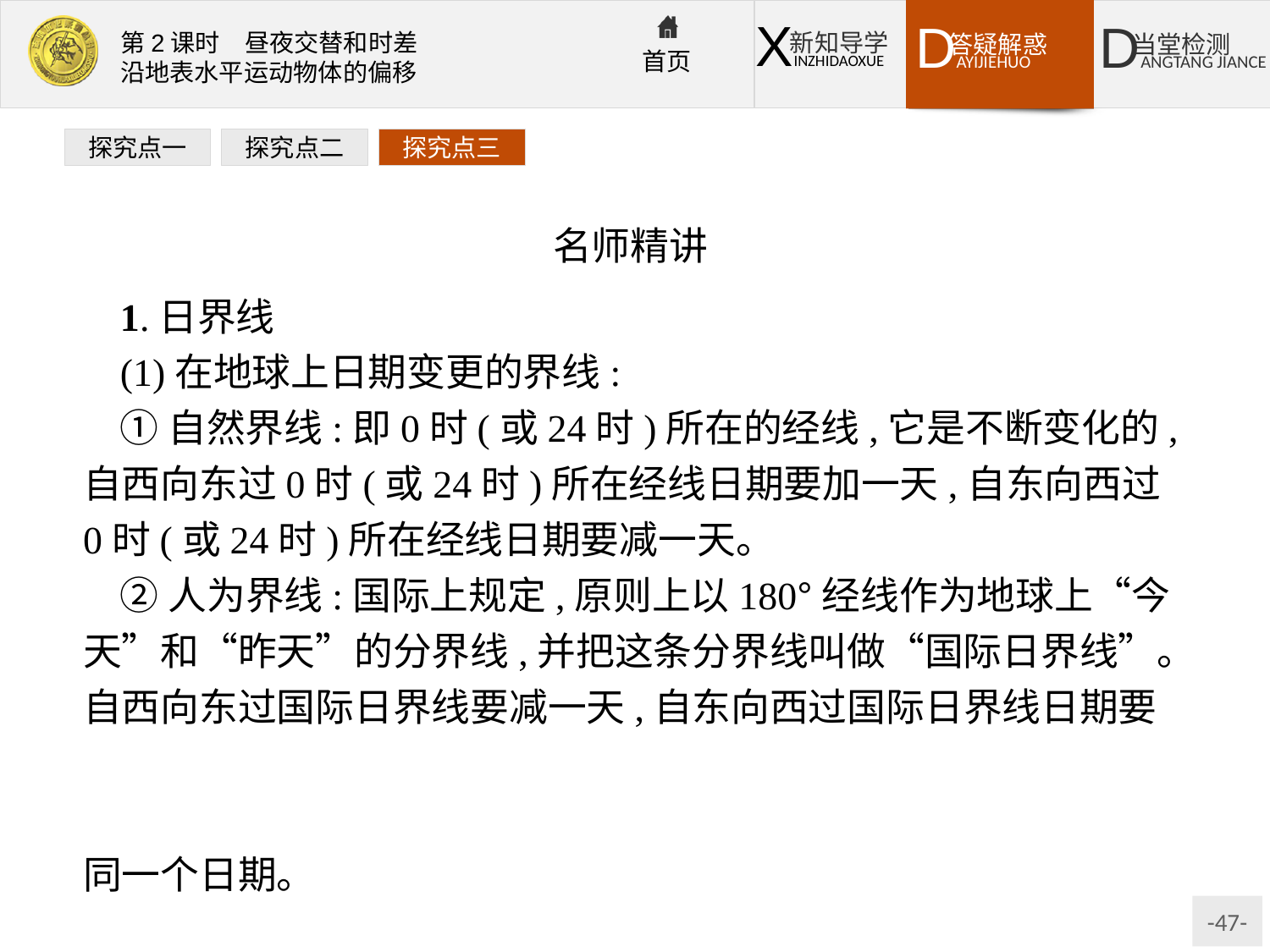

探究点一
探究点二
探究点三
名师精讲
1.日界线
(1)在地球上日期变更的界线:
①自然界线:即0时(或24时)所在的经线,它是不断变化的,自西向东过0时(或24时)所在经线日期要加一天,自东向西过0时(或24时)所在经线日期要减一天。
②人为界线:国际上规定,原则上以180°经线作为地球上“今天”和“昨天”的分界线,并把这条分界线叫做“国际日界线”。自西向东过国际日界线要减一天,自东向西过国际日界线日期要加一天。
特别提示:当地方时为0时的经线和180°经线重合时,全球为同一个日期。